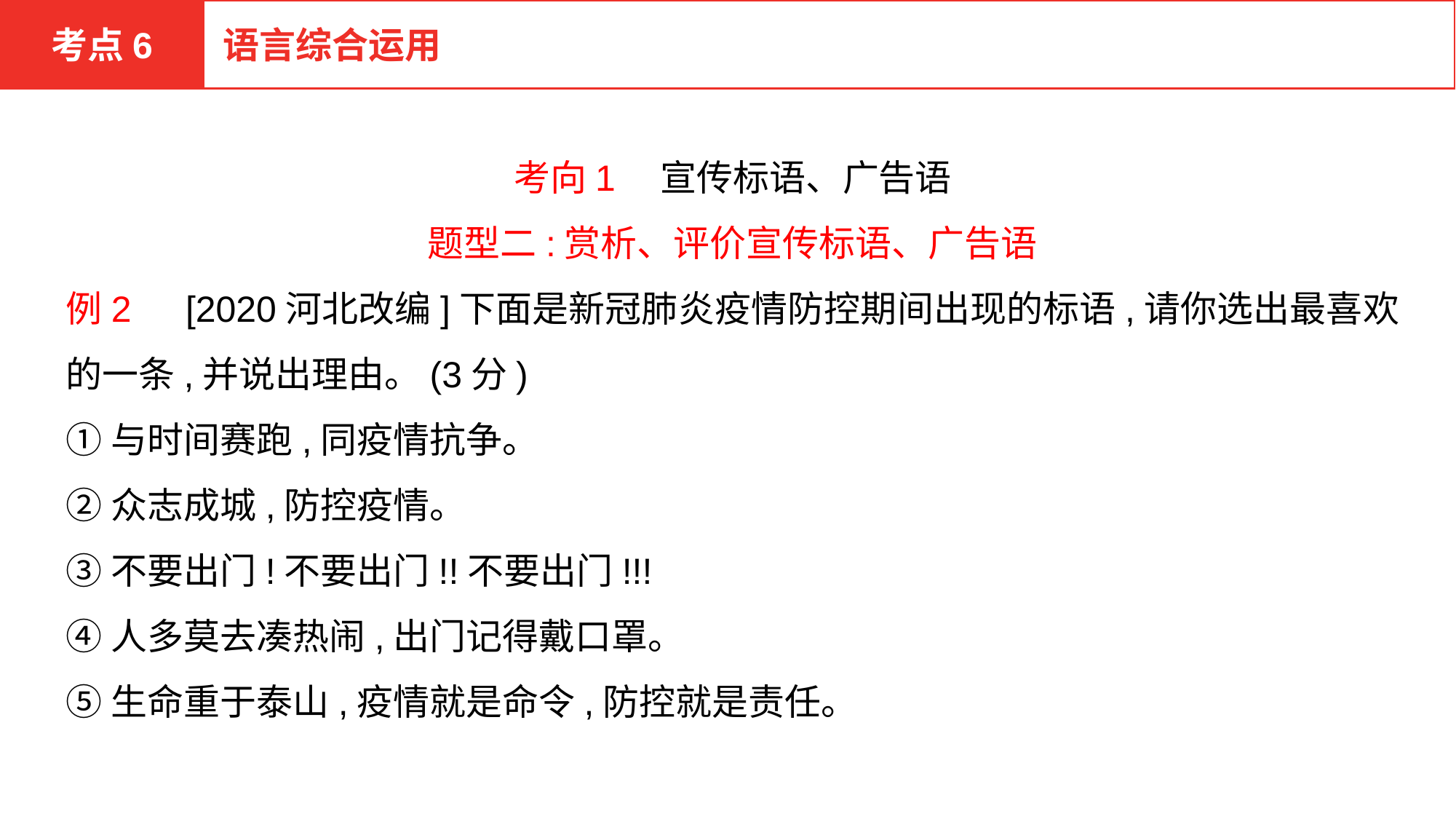

考点6
语言综合运用
考向1　宣传标语、广告语
题型二:赏析、评价宣传标语、广告语
例2　[2020河北改编]下面是新冠肺炎疫情防控期间出现的标语,请你选出最喜欢的一条,并说出理由。(3分)
①与时间赛跑,同疫情抗争。
②众志成城,防控疫情。
③不要出门!不要出门!!不要出门!!!
④人多莫去凑热闹,出门记得戴口罩。
⑤生命重于泰山,疫情就是命令,防控就是责任。